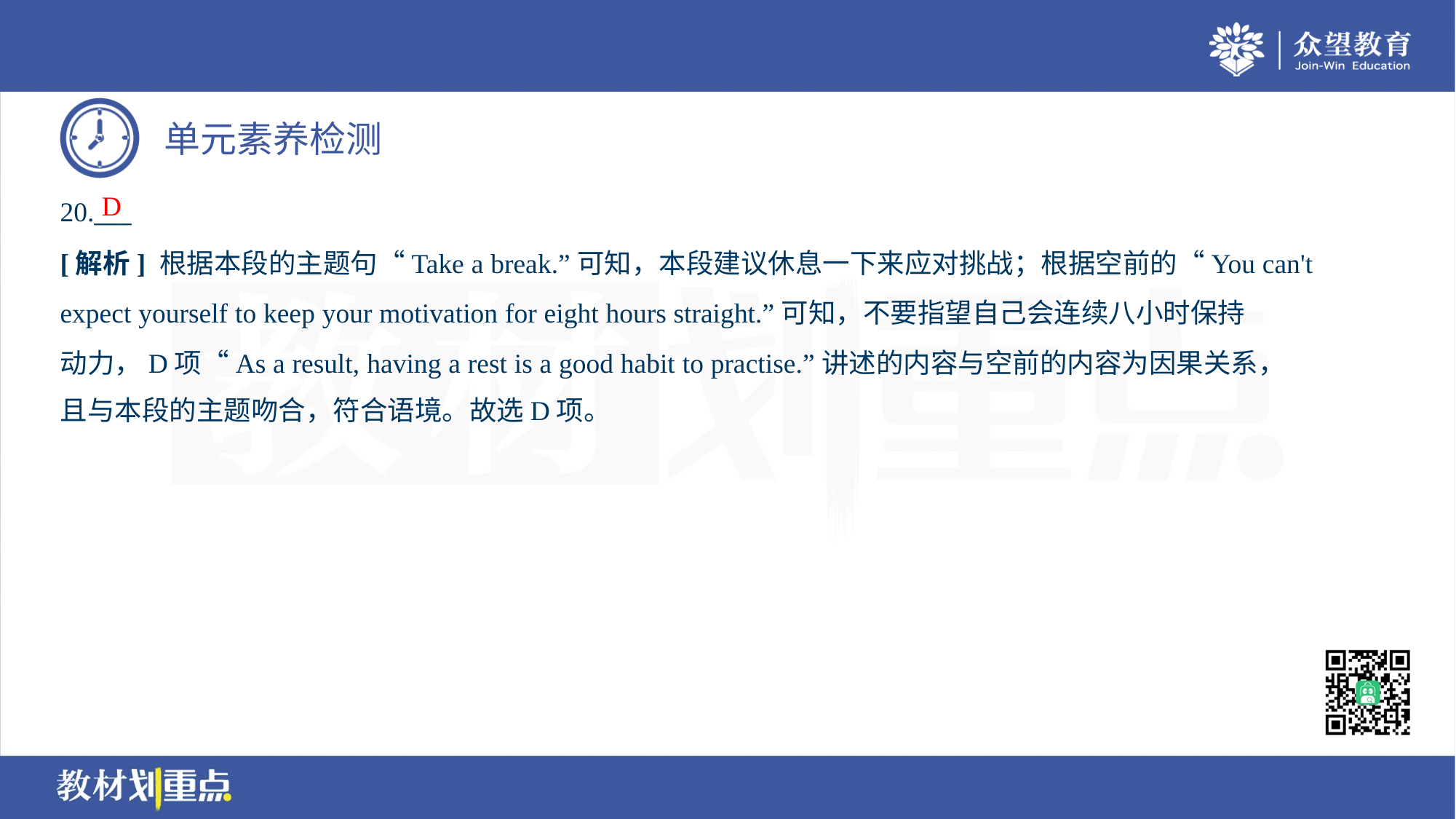

D
20.___
[解析] 根据本段的主题句“Take a break.”可知，本段建议休息一下来应对挑战；根据空前的“You can't
expect yourself to keep your motivation for eight hours straight.”可知，不要指望自己会连续八小时保持
动力，D项“As a result, having a rest is a good habit to practise.”讲述的内容与空前的内容为因果关系，
且与本段的主题吻合，符合语境。故选D项。